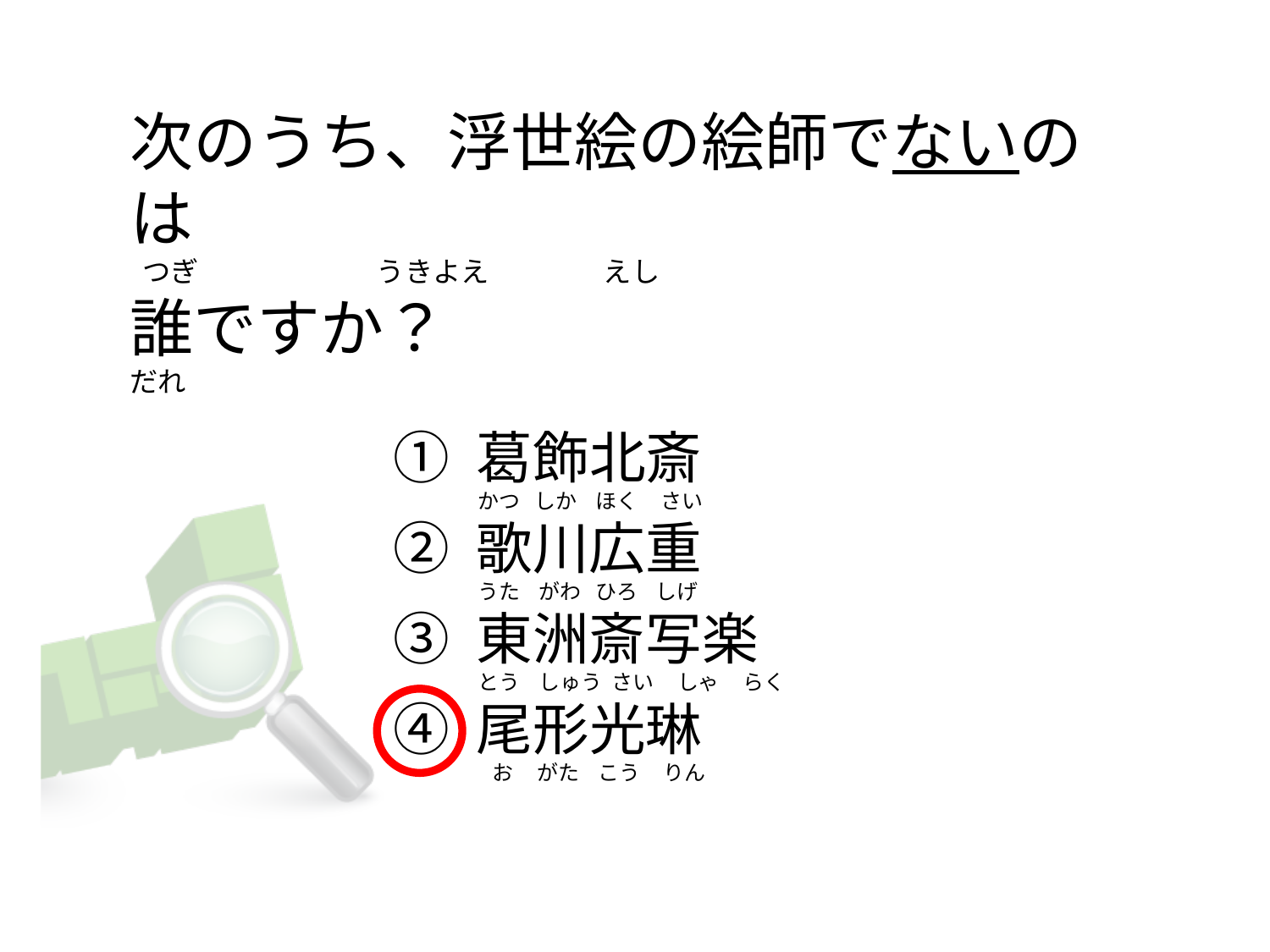

# 次のうち、浮世絵の絵師でないのは  つぎ                            うきよえ                  えし 誰ですか？ だれ
① 葛飾北斎
② 歌川広重
③ 東洲斎写楽
④ 尾形光琳
かつ   しか    ほく     さい
うた    がわ   ひろ    しげ
とう    しゅう  さい     しゃ     らく

  お     がた    こう     りん